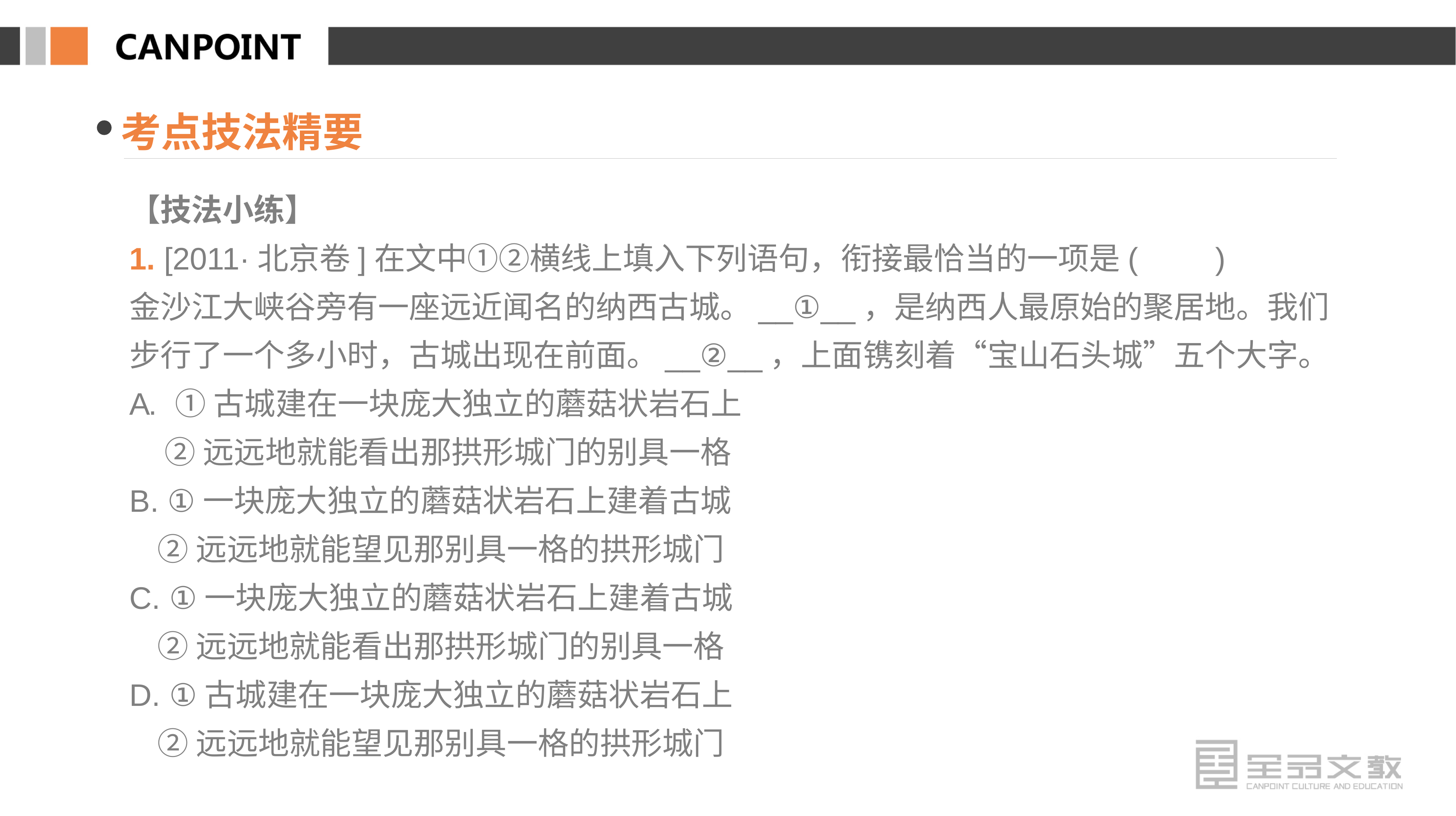

考点技法精要

【技法小练】
1. [2011·北京卷]在文中①②横线上填入下列语句，衔接最恰当的一项是(　　)
金沙江大峡谷旁有一座远近闻名的纳西古城。__①__，是纳西人最原始的聚居地。我们步行了一个多小时，古城出现在前面。__②__，上面镌刻着“宝山石头城”五个大字。
①古城建在一块庞大独立的蘑菇状岩石上
     ②远远地就能看出那拱形城门的别具一格
B. ①一块庞大独立的蘑菇状岩石上建着古城
    ②远远地就能望见那别具一格的拱形城门
C. ①一块庞大独立的蘑菇状岩石上建着古城
    ②远远地就能看出那拱形城门的别具一格
D. ①古城建在一块庞大独立的蘑菇状岩石上
    ②远远地就能望见那别具一格的拱形城门